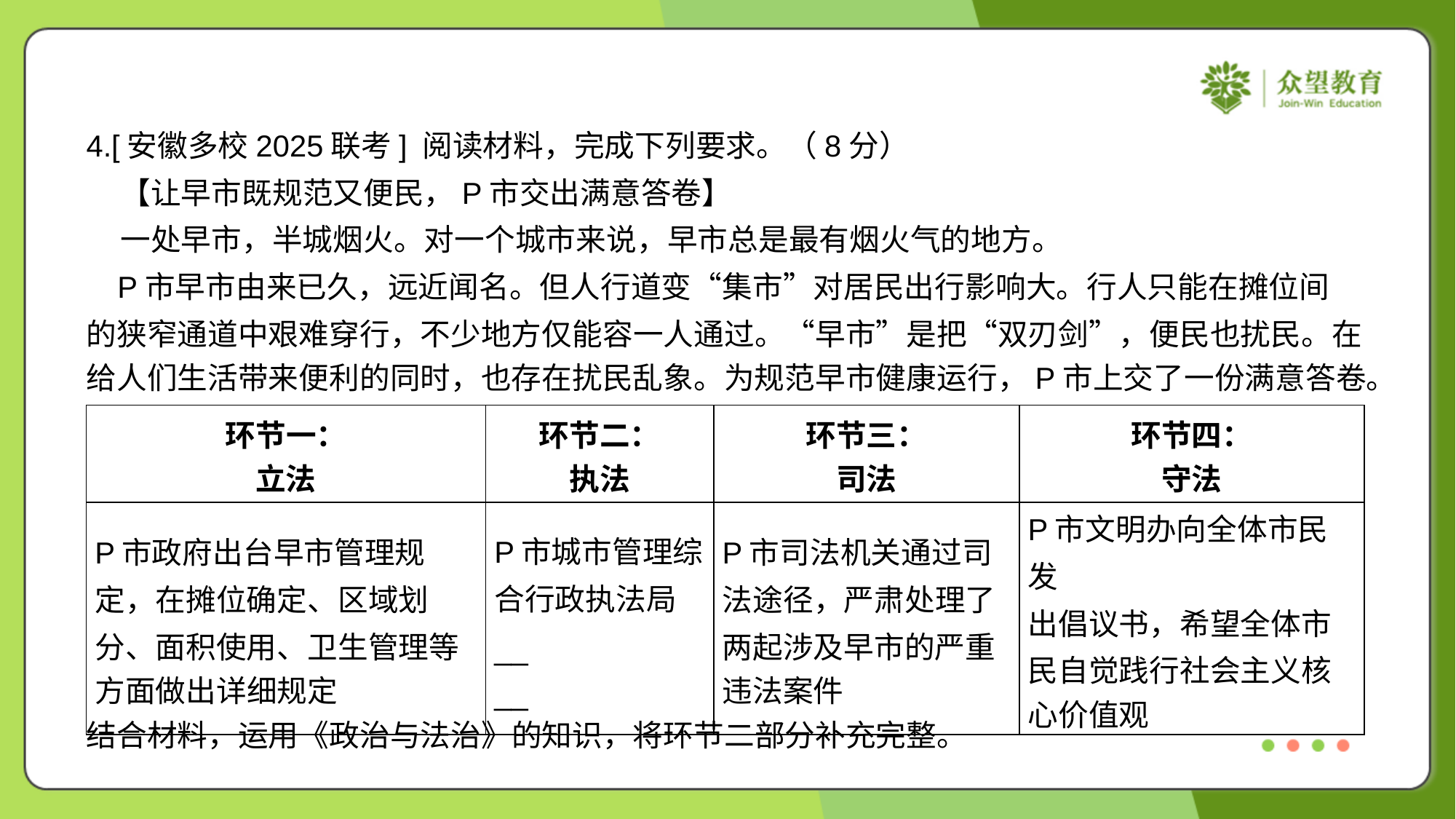

4.[安徽多校2025联考] 阅读材料，完成下列要求。（8分）
    【让早市既规范又便民，P市交出满意答卷】
    一处早市，半城烟火。对一个城市来说，早市总是最有烟火气的地方。
    P市早市由来已久，远近闻名。但人行道变“集市”对居民出行影响大。行人只能在摊位间
的狭窄通道中艰难穿行，不少地方仅能容一人通过。“早市”是把“双刃剑”，便民也扰民。在
给人们生活带来便利的同时，也存在扰民乱象。为规范早市健康运行，P市上交了一份满意答卷。
| 环节一： 立法 | 环节二： 执法 | 环节三： 司法 | 环节四： 守法 |
| --- | --- | --- | --- |
| P市政府出台早市管理规 定，在摊位确定、区域划 分、面积使用、卫生管理等 方面做出详细规定 | P市城市管理综 合行政执法局\_\_ \_\_ | P市司法机关通过司 法途径，严肃处理了 两起涉及早市的严重 违法案件 | P市文明办向全体市民发 出倡议书，希望全体市 民自觉践行社会主义核 心价值观 |
结合材料，运用《政治与法治》的知识，将环节二部分补充完整。